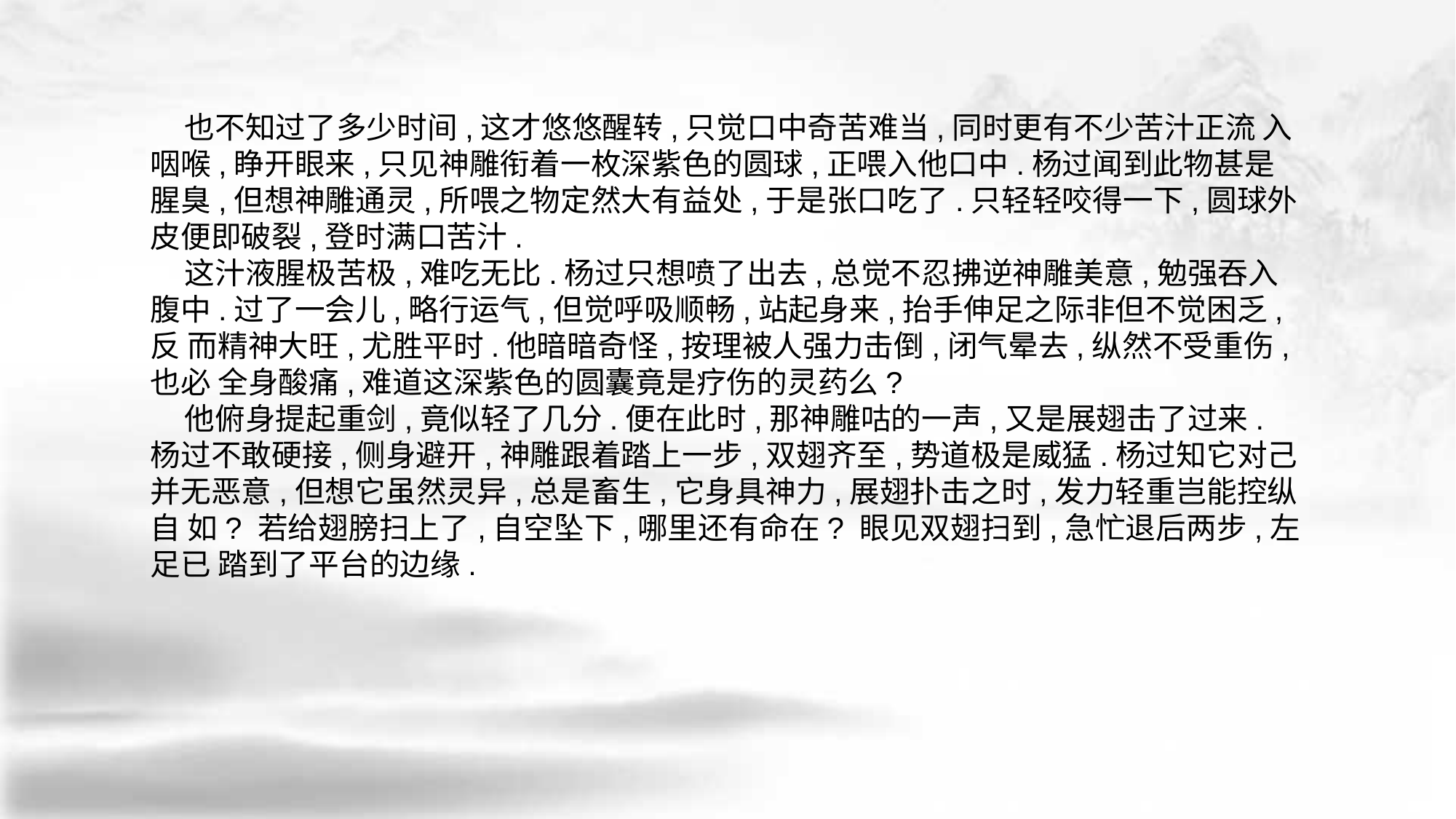

也不知过了多少时间,这才悠悠醒转,只觉口中奇苦难当,同时更有不少苦汁正流 入咽喉,睁开眼来,只见神雕衔着一枚深紫色的圆球,正喂入他口中.杨过闻到此物甚是 腥臭,但想神雕通灵,所喂之物定然大有益处,于是张口吃了.只轻轻咬得一下,圆球外 皮便即破裂,登时满口苦汁.
    这汁液腥极苦极,难吃无比.杨过只想喷了出去,总觉不忍拂逆神雕美意,勉强吞入 腹中.过了一会儿,略行运气,但觉呼吸顺畅,站起身来,抬手伸足之际非但不觉困乏,反 而精神大旺,尤胜平时.他暗暗奇怪,按理被人强力击倒,闭气晕去,纵然不受重伤,也必 全身酸痛,难道这深紫色的圆囊竟是疗伤的灵药么?
    他俯身提起重剑,竟似轻了几分.便在此时,那神雕咕的一声,又是展翅击了过来. 杨过不敢硬接,侧身避开,神雕跟着踏上一步,双翅齐至,势道极是威猛.杨过知它对己 并无恶意,但想它虽然灵异,总是畜生,它身具神力,展翅扑击之时,发力轻重岂能控纵自 如? 若给翅膀扫上了,自空坠下,哪里还有命在? 眼见双翅扫到,急忙退后两步,左足已 踏到了平台的边缘.